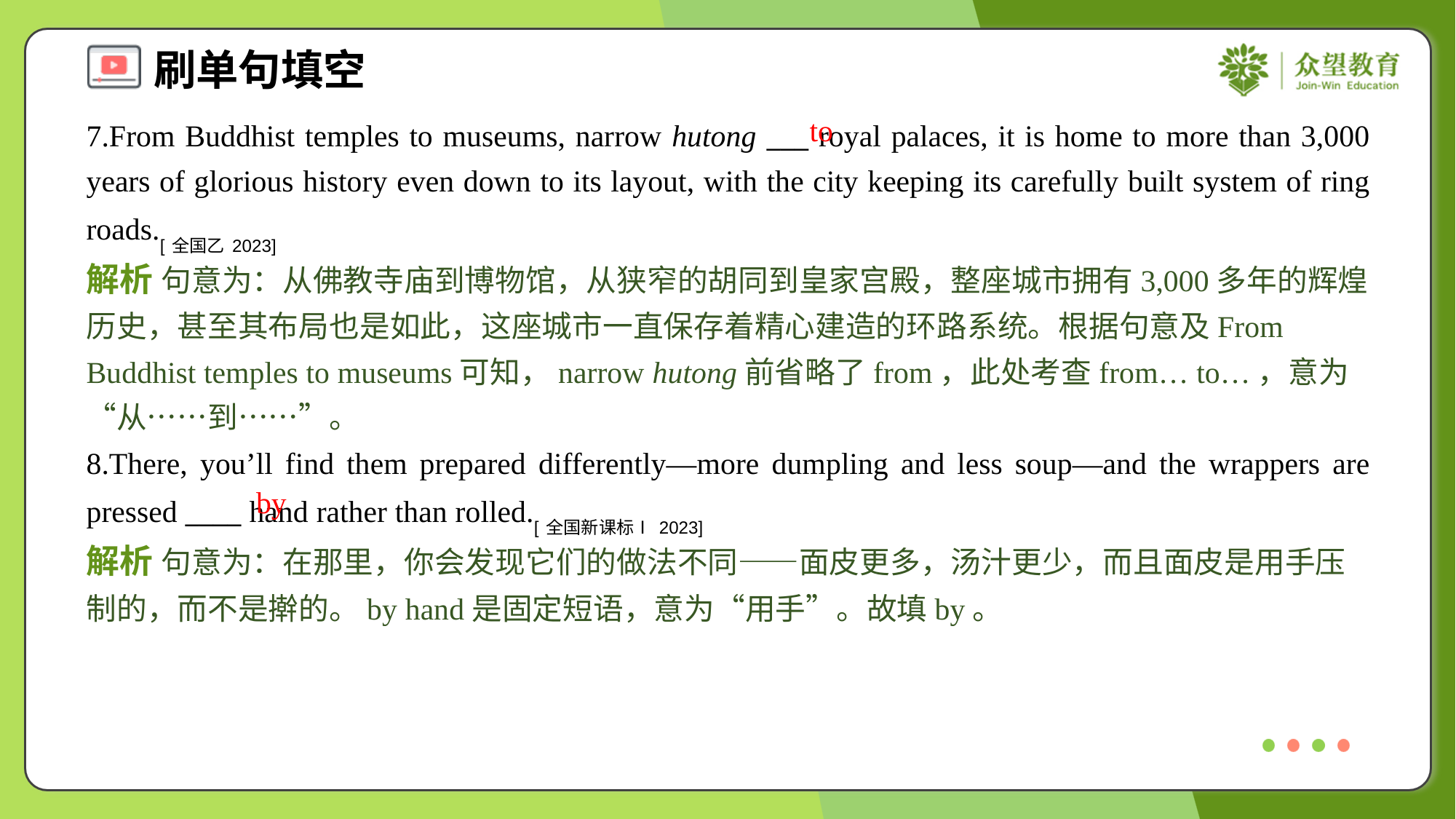

to
7.From Buddhist temples to museums, narrow hutong ___ royal palaces, it is home to more than 3,000 years of glorious history even down to its layout, with the city keeping its carefully built system of ring roads.[全国乙2023]
解析 句意为：从佛教寺庙到博物馆，从狭窄的胡同到皇家宫殿，整座城市拥有3,000多年的辉煌历史，甚至其布局也是如此，这座城市一直保存着精心建造的环路系统。根据句意及From Buddhist temples to museums可知，narrow hutong前省略了from，此处考查from… to…，意为“从……到……”。
8.There, you’ll find them prepared differently—more dumpling and less soup—and the wrappers are pressed ____ hand rather than rolled.[全国新课标Ⅰ2023]
by
解析 句意为：在那里，你会发现它们的做法不同——面皮更多，汤汁更少，而且面皮是用手压制的，而不是擀的。by hand是固定短语，意为“用手”。故填by。